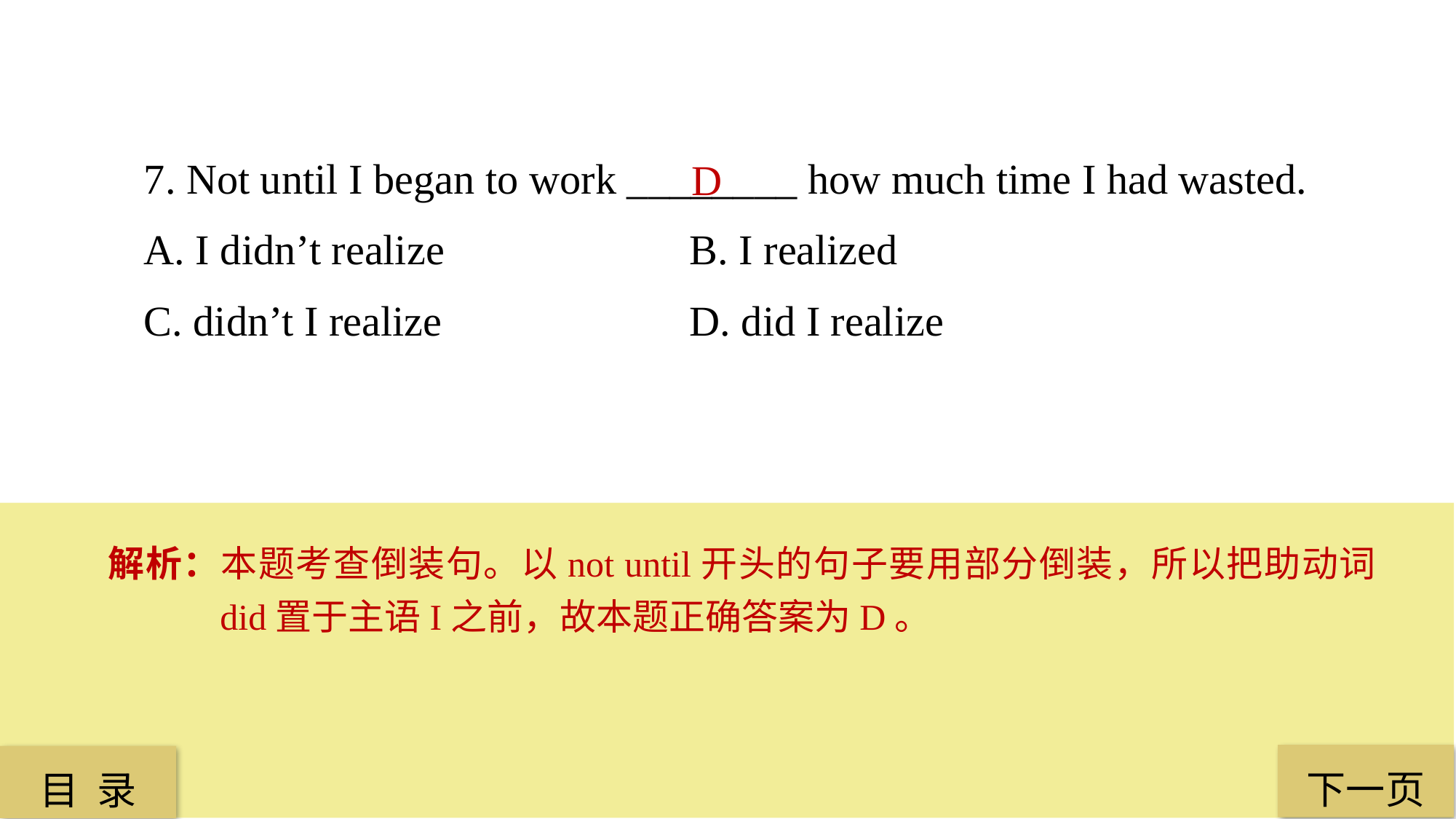

7. Not until I began to work ________ how much time I had wasted.
A. I didn’t realize 			B. I realized
C. didn’t I realize 			D. did I realize
D
解析：本题考查倒装句。以not until开头的句子要用部分倒装，所以把助动词did置于主语I之前，故本题正确答案为D。